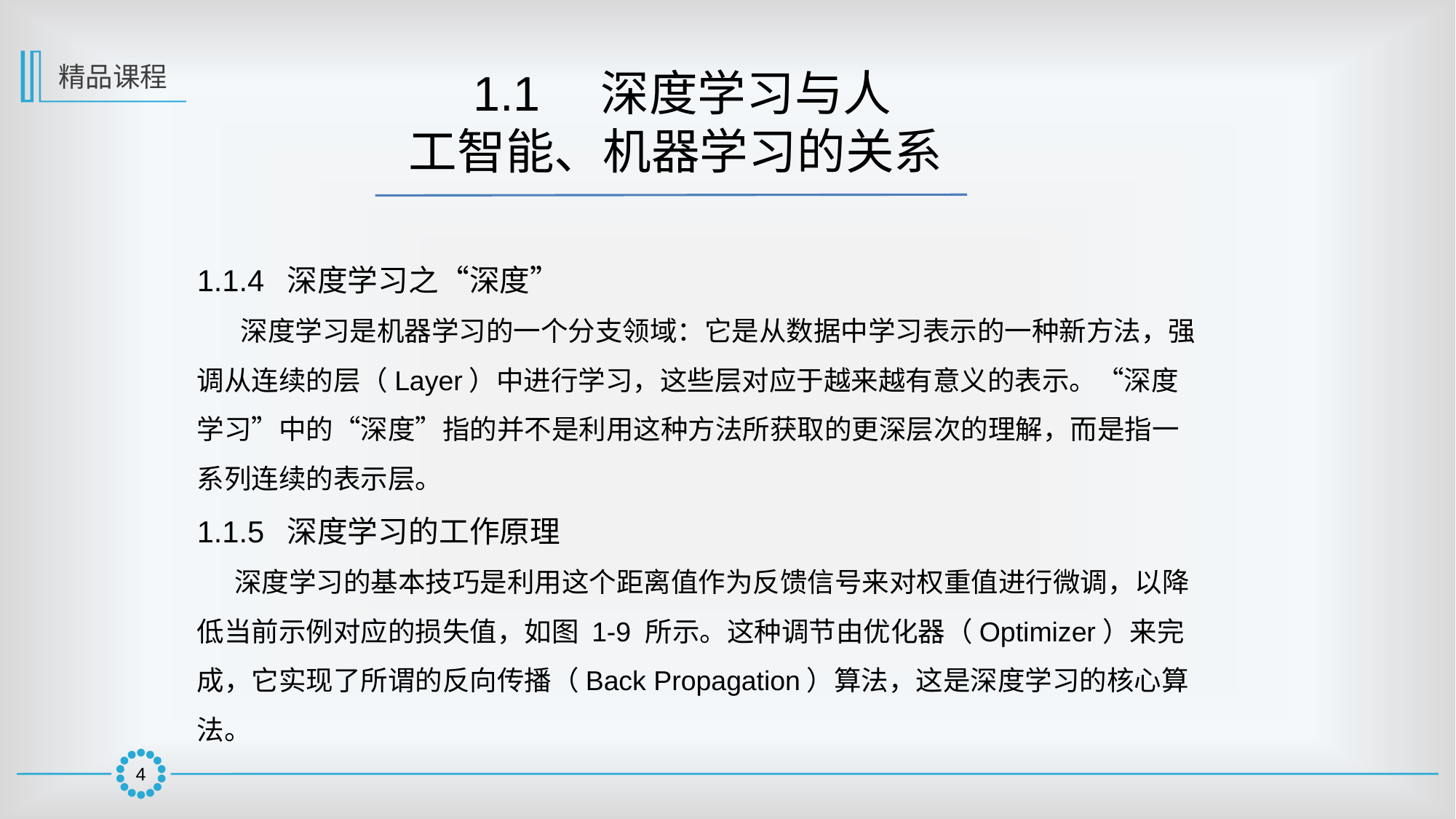

精品课程
 1.1　深度学习与人
工智能、机器学习的关系

1.1.4 深度学习之“深度”
      深度学习是机器学习的一个分支领域：它是从数据中学习表示的一种新方法，强调从连续的层（Layer）中进行学习，这些层对应于越来越有意义的表示。“深度学习”中的“深度”指的并不是利用这种方法所获取的更深层次的理解，而是指一系列连续的表示层。
1.1.5 深度学习的工作原理
     深度学习的基本技巧是利用这个距离值作为反馈信号来对权重值进行微调，以降低当前示例对应的损失值，如图 1-9 所示。这种调节由优化器（Optimizer）来完成，它实现了所谓的反向传播（Back Propagation）算法，这是深度学习的核心算法。

4